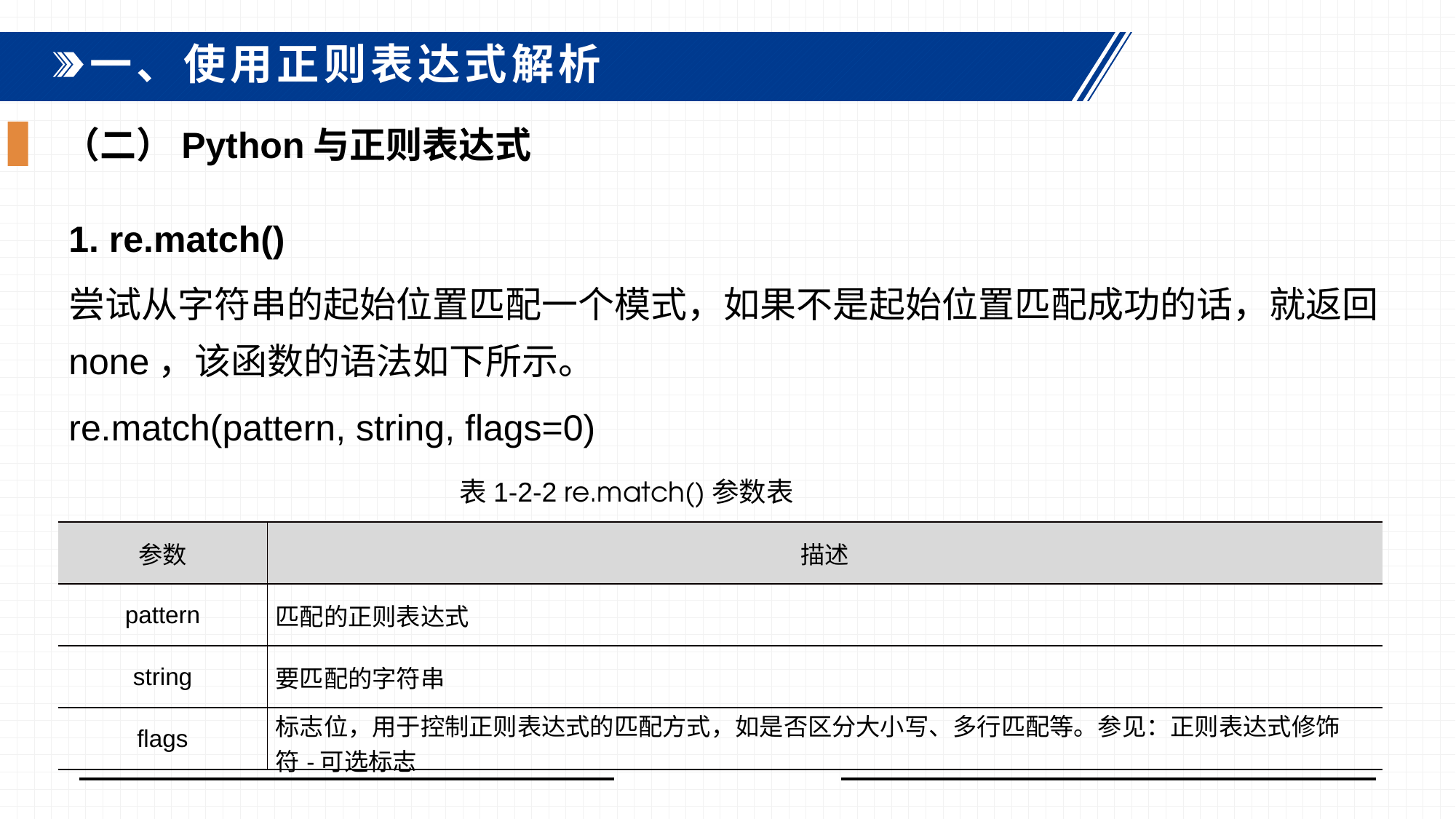

一、使用正则表达式解析
（二）Python与正则表达式

1. re.match()
尝试从字符串的起始位置匹配一个模式，如果不是起始位置匹配成功的话，就返回none，该函数的语法如下所示。
re.match(pattern, string, flags=0)
表1-2-2 re.match()参数表
| 参数 | 描述 |
| --- | --- |
| pattern | 匹配的正则表达式 |
| string | 要匹配的字符串 |
| flags | 标志位，用于控制正则表达式的匹配方式，如是否区分大小写、多行匹配等。参见：正则表达式修饰符-可选标志 |